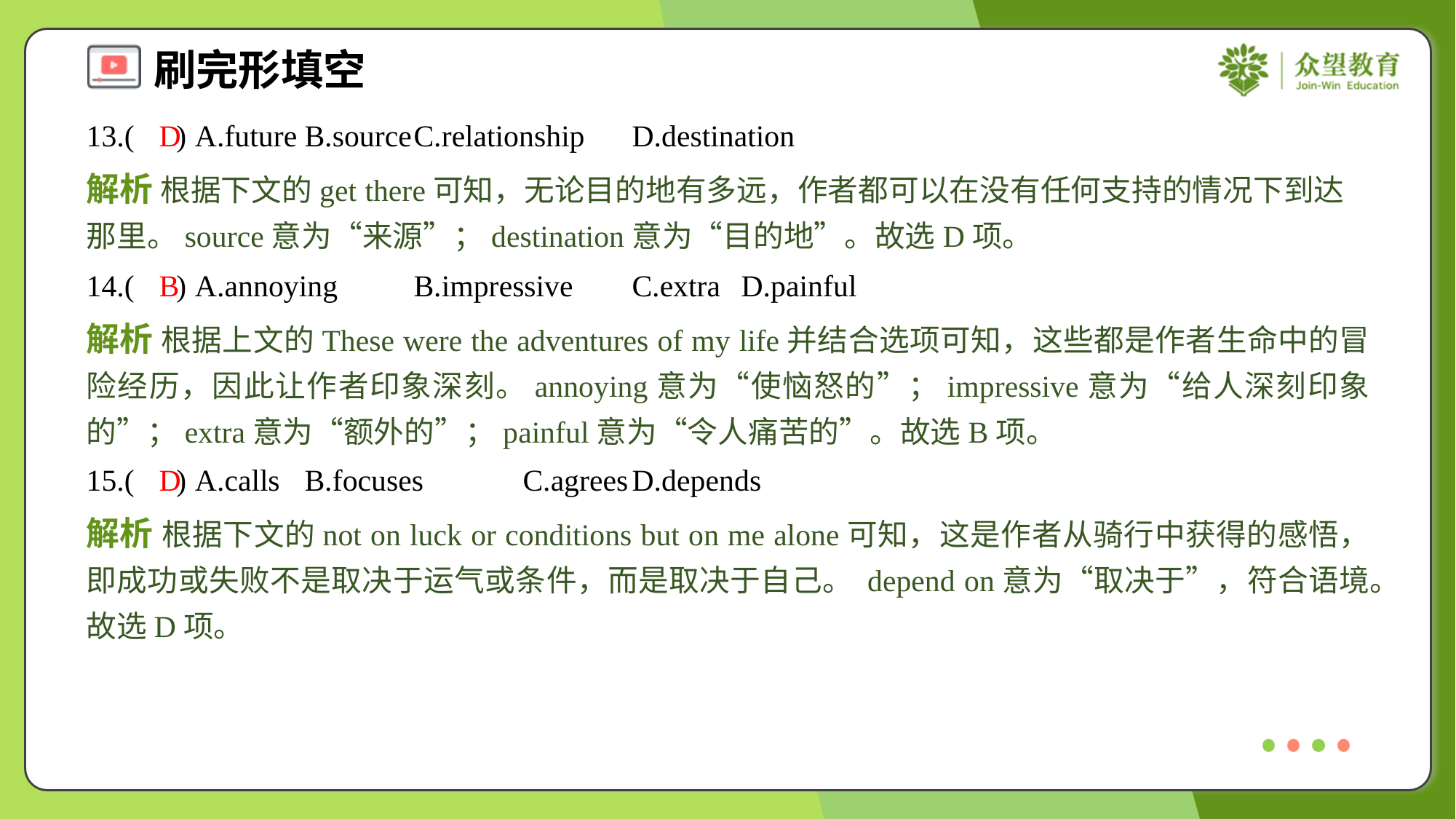

13.(     ) A.future	B.source	C.relationship	D.destination
D
解析 根据下文的get there可知，无论目的地有多远，作者都可以在没有任何支持的情况下到达那里。source意为“来源”；destination意为“目的地”。故选D项。
14.(     ) A.annoying	B.impressive	C.extra	D.painful
B
解析 根据上文的These were the adventures of my life并结合选项可知，这些都是作者生命中的冒险经历，因此让作者印象深刻。annoying意为“使恼怒的”；impressive意为“给人深刻印象的”；extra意为“额外的”；painful意为“令人痛苦的”。故选B项。
15.(     ) A.calls	B.focuses	C.agrees	D.depends
D
解析 根据下文的not on luck or conditions but on me alone可知，这是作者从骑行中获得的感悟，即成功或失败不是取决于运气或条件，而是取决于自己。 depend on意为“取决于”，符合语境。故选D项。